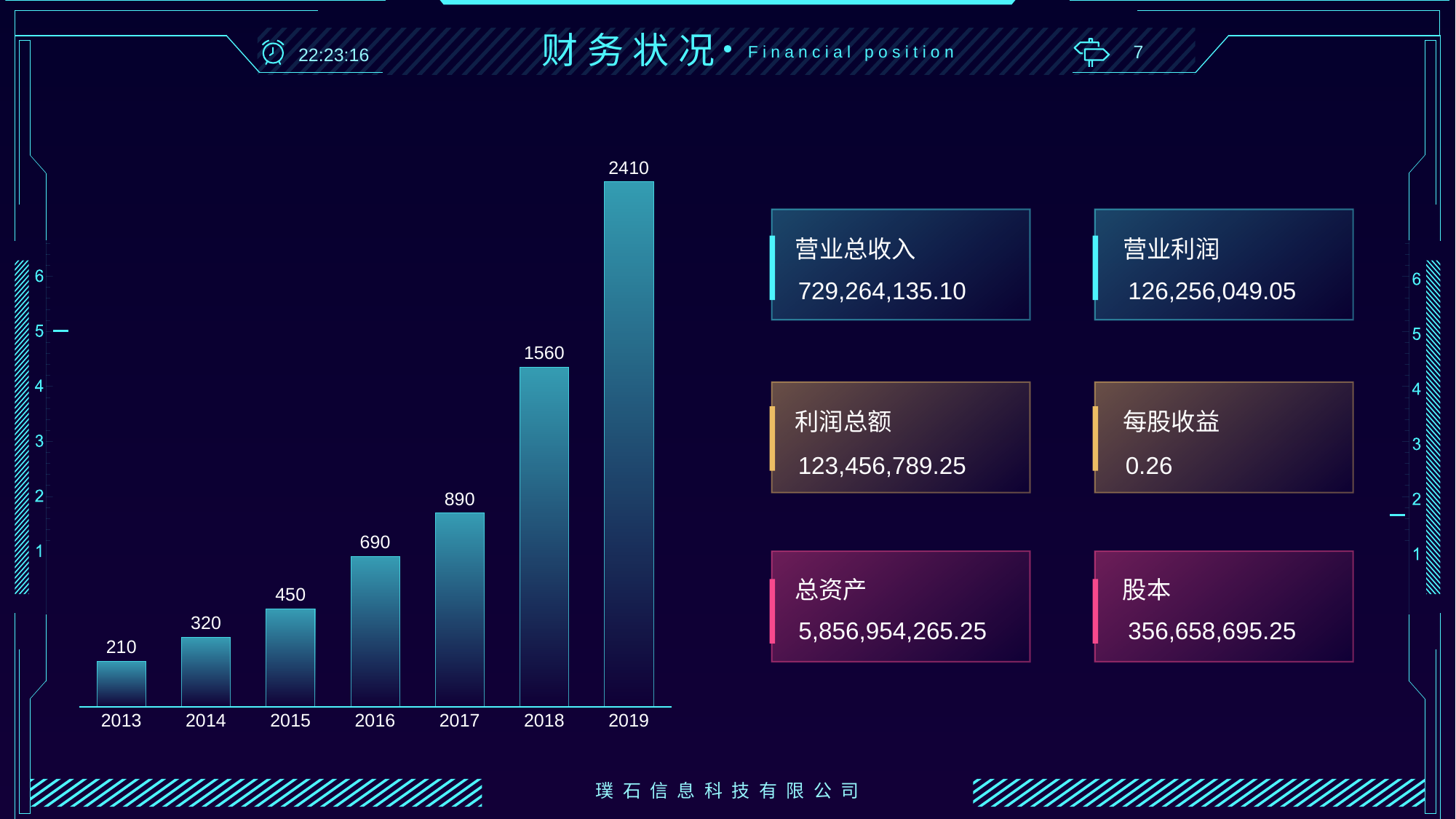

财务状况
7
22:23:16
Financial position

### Chart

| Category | 系列 1 |
|---|---|
| 2013 | 210.0 |
| 2014 | 320.0 |
| 2015 | 450.0 |
| 2016 | 690.0 |
| 2017 | 890.0 |
| 2018 | 1560.0 |
| 2019 | 2410.0 |

营业总收入
营业利润

729,264,135.10
126,256,049.05

利润总额
每股收益

123,456,789.25
0.26

总资产
股本

5,856,954,265.25
356,658,695.25
璞石信息科技有限公司